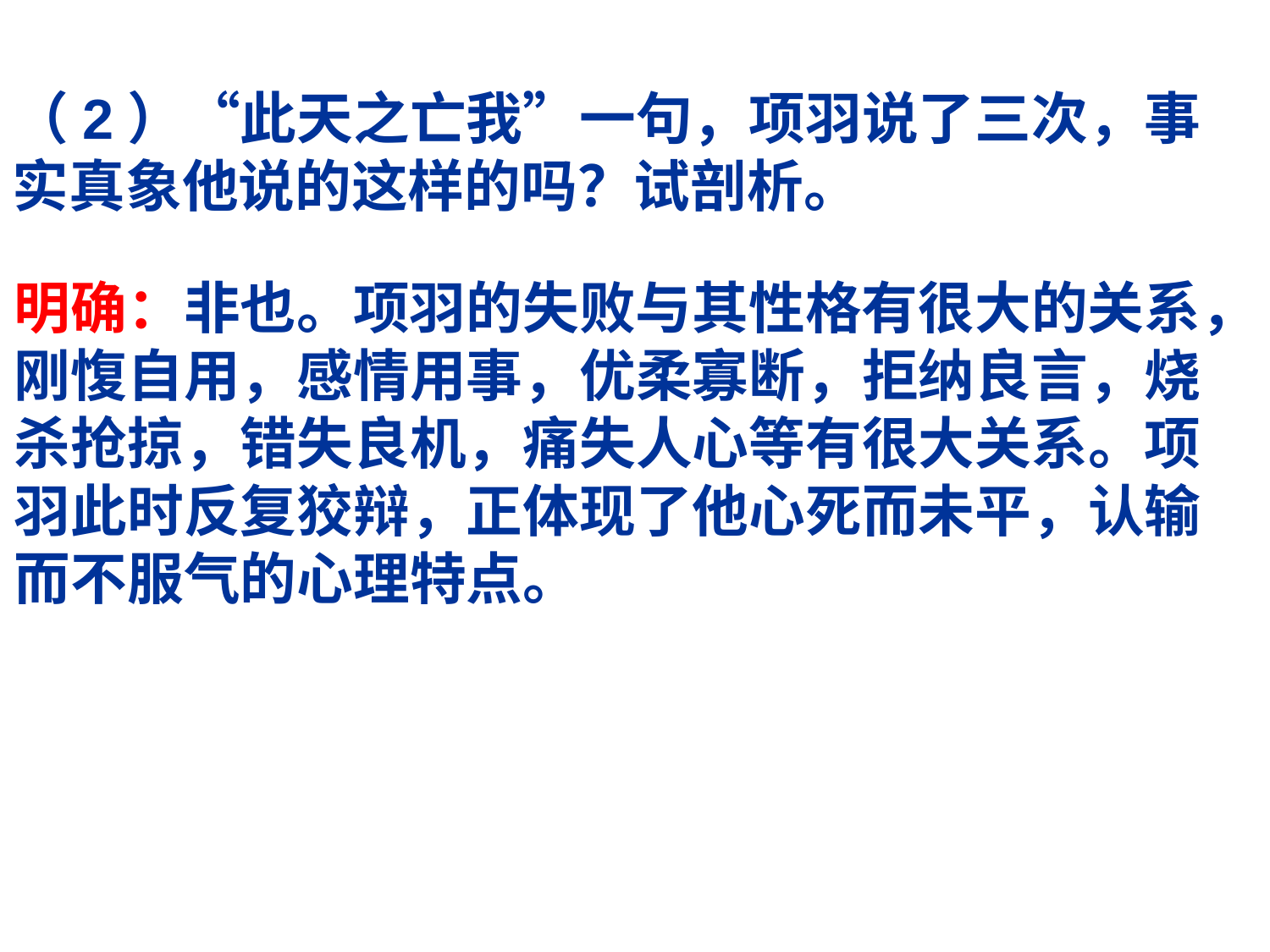

（2）“此天之亡我”一句，项羽说了三次，事实真象他说的这样的吗？试剖析。
明确：非也。项羽的失败与其性格有很大的关系，
刚愎自用，感情用事，优柔寡断，拒纳良言，烧
杀抢掠，错失良机，痛失人心等有很大关系。项
羽此时反复狡辩，正体现了他心死而未平，认输
而不服气的心理特点。